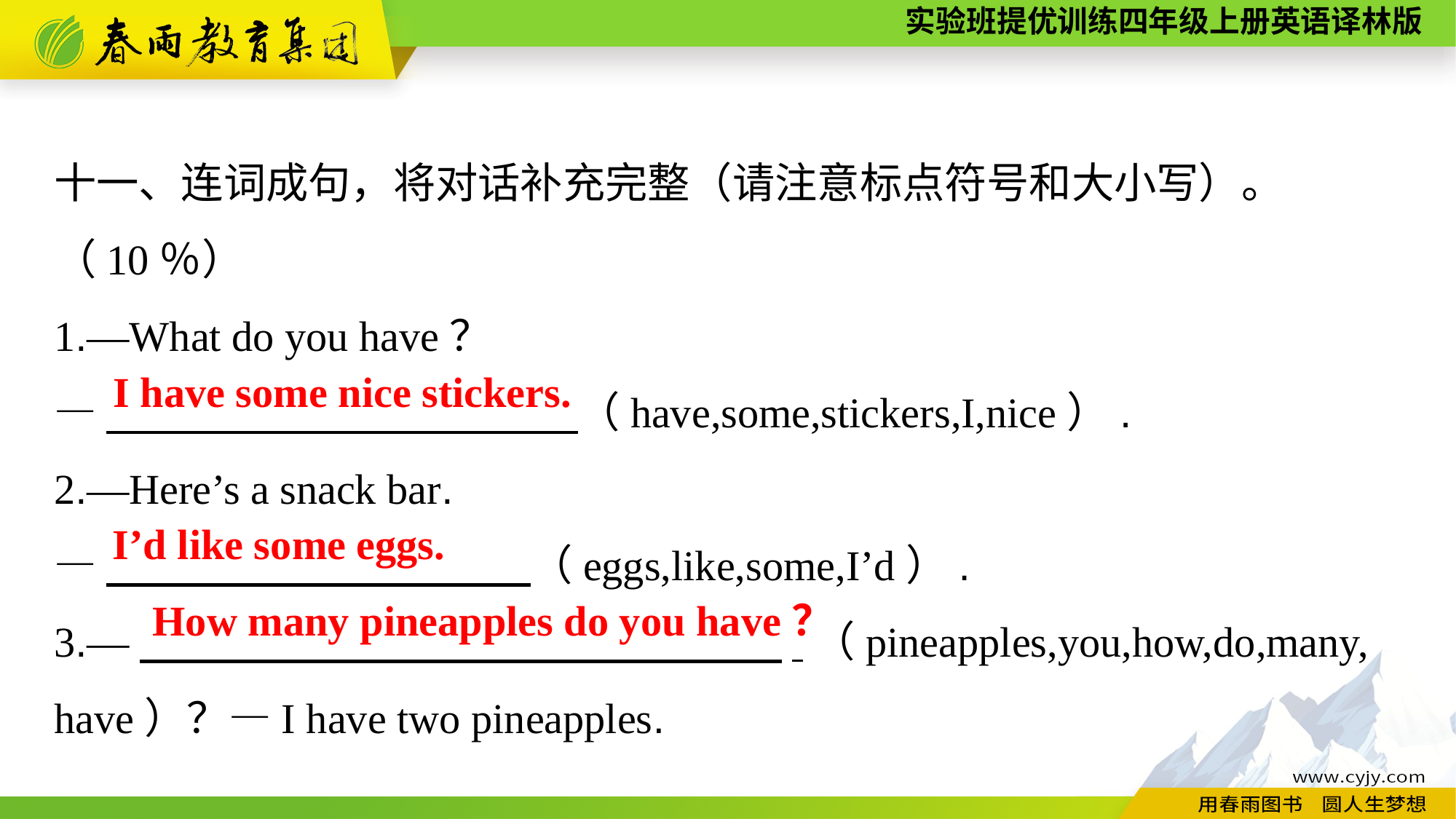

十一、连词成句，将对话补充完整（请注意标点符号和大小写）。
（10％）
1.—What do you have？
—　　　　　　　　　     　（have,some,stickers,I,nice）.
2.—Here’s a snack bar.
—　　　　　　　　　　（eggs,like,some,I’d）.
3.—　　　　 　　                                        .（pineapples,you,how,do,many,
have）？—I have two pineapples.
I have some nice stickers.
I’d like some eggs.
How many pineapples do you have？